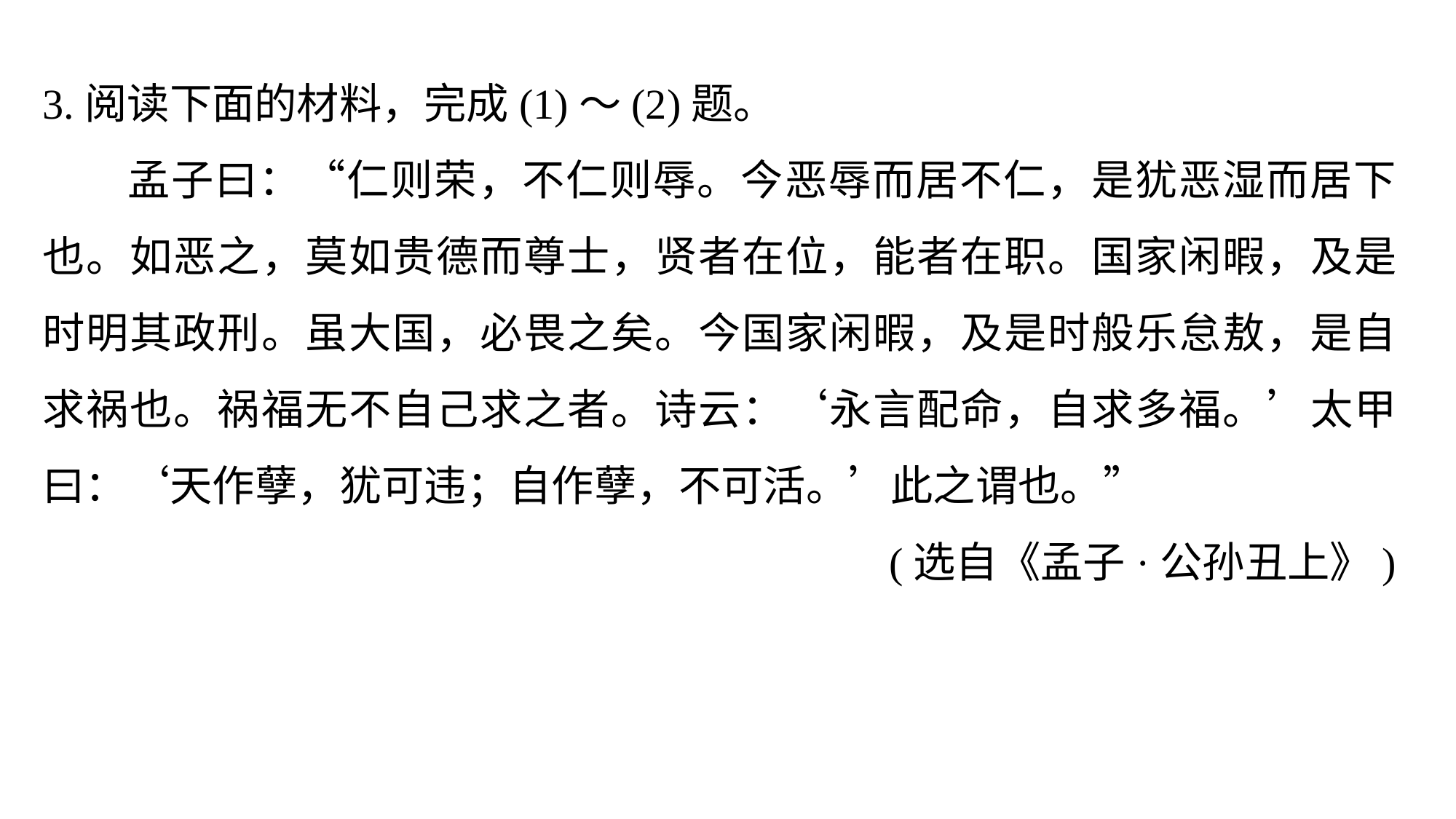

3.阅读下面的材料，完成(1)～(2)题。
孟子曰：“仁则荣，不仁则辱。今恶辱而居不仁，是犹恶湿而居下也。如恶之，莫如贵德而尊士，贤者在位，能者在职。国家闲暇，及是时明其政刑。虽大国，必畏之矣。今国家闲暇，及是时般乐怠敖，是自求祸也。祸福无不自己求之者。诗云：‘永言配命，自求多福。’太甲曰：‘天作孽，犹可违；自作孽，不可活。’此之谓也。”
(选自《孟子·公孙丑上》)